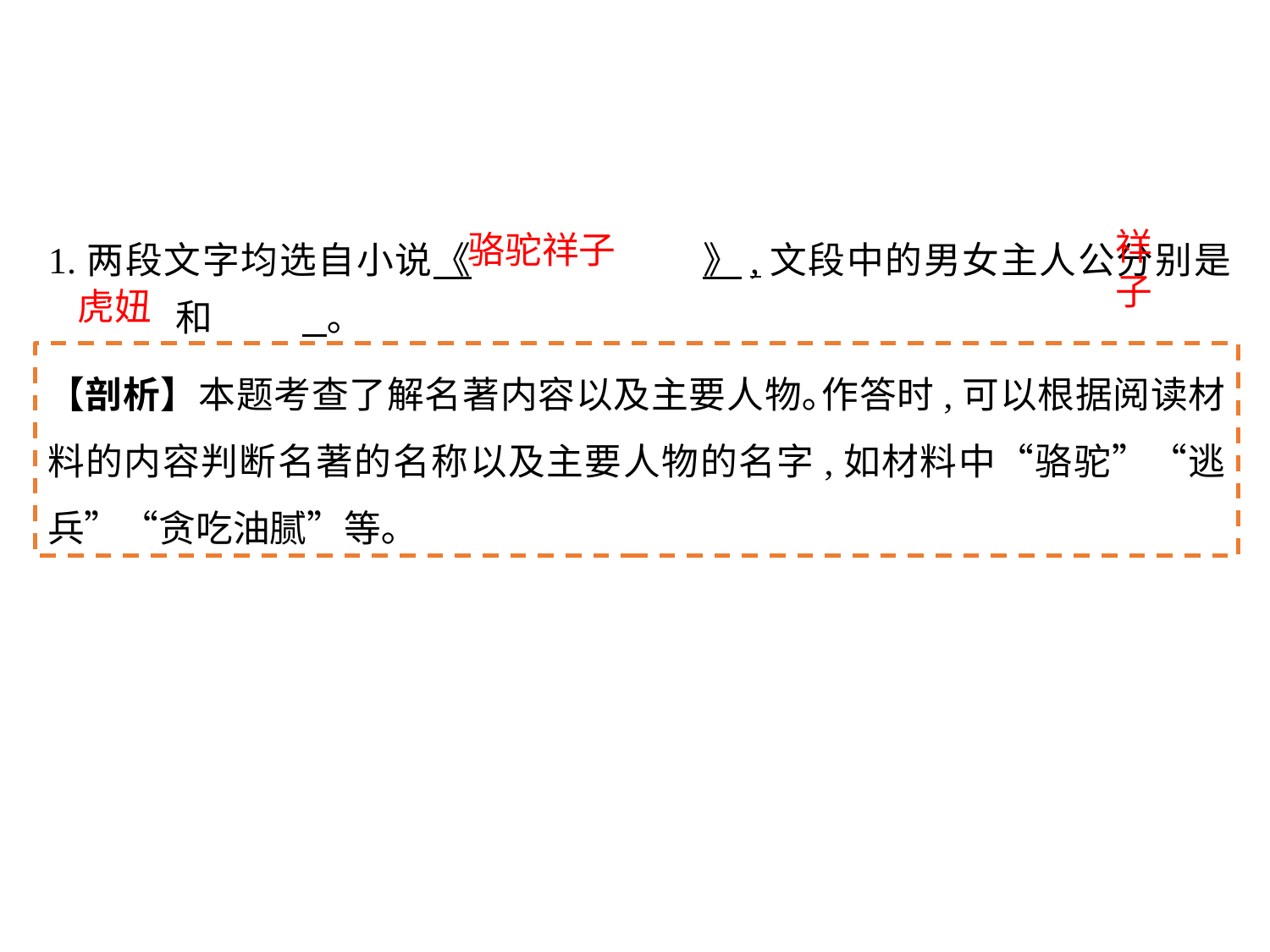

1.两段文字均选自小说《		》,文段中的男女主人公分别是	和	   ｡
祥子
骆驼祥子
虎妞
【剖析】本题考查了解名著内容以及主要人物｡作答时,可以根据阅读材料的内容判断名著的名称以及主要人物的名字,如材料中“骆驼”“逃兵”“贪吃油腻”等｡